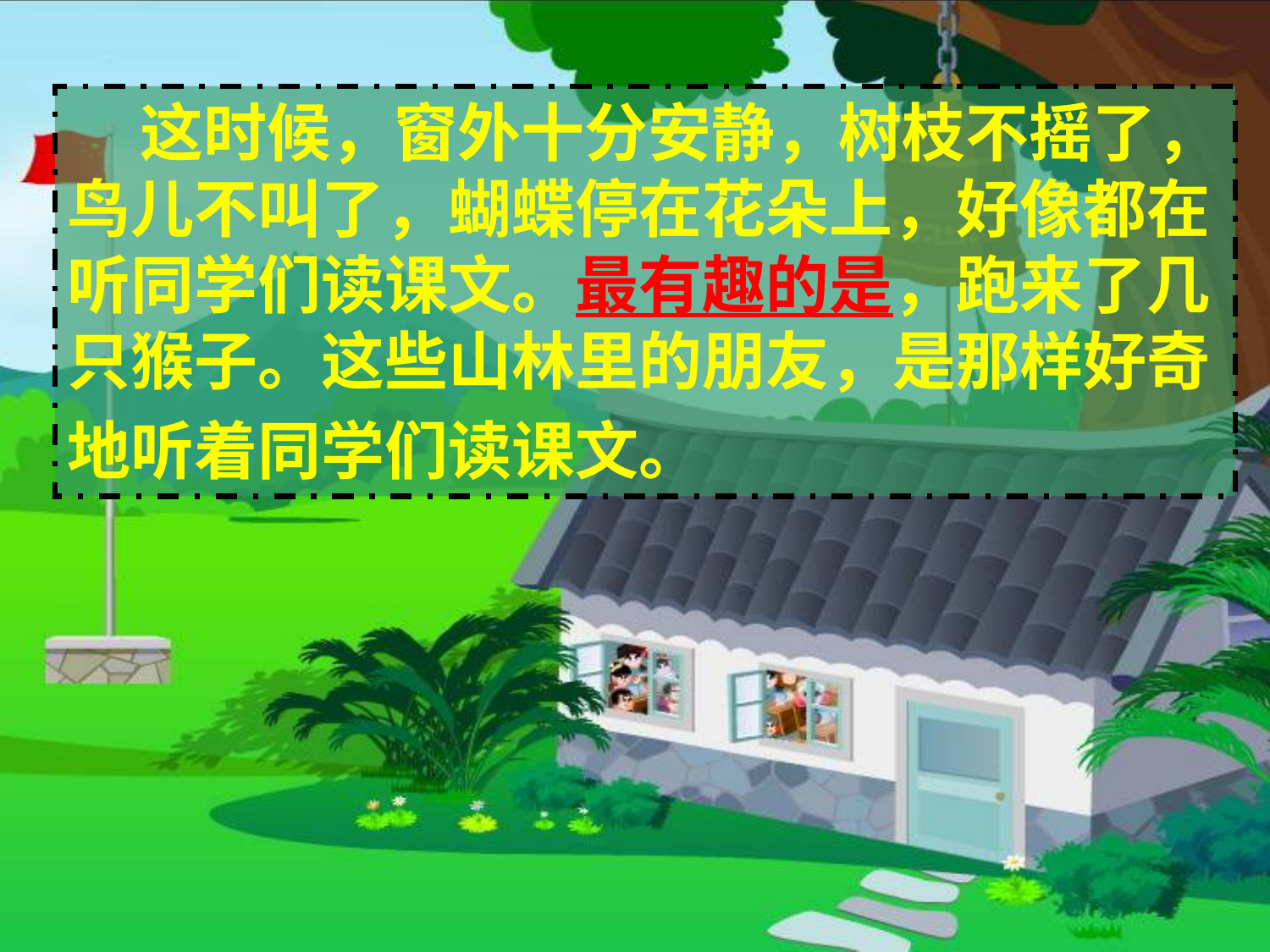

这时候，窗外十分安静，树枝不摇了，鸟儿不叫了，蝴蝶停在花朵上，好像都在听同学们读课文。最有趣的是，跑来了几只猴子。这些山林里的朋友，是那样好奇地听着同学们读课文。